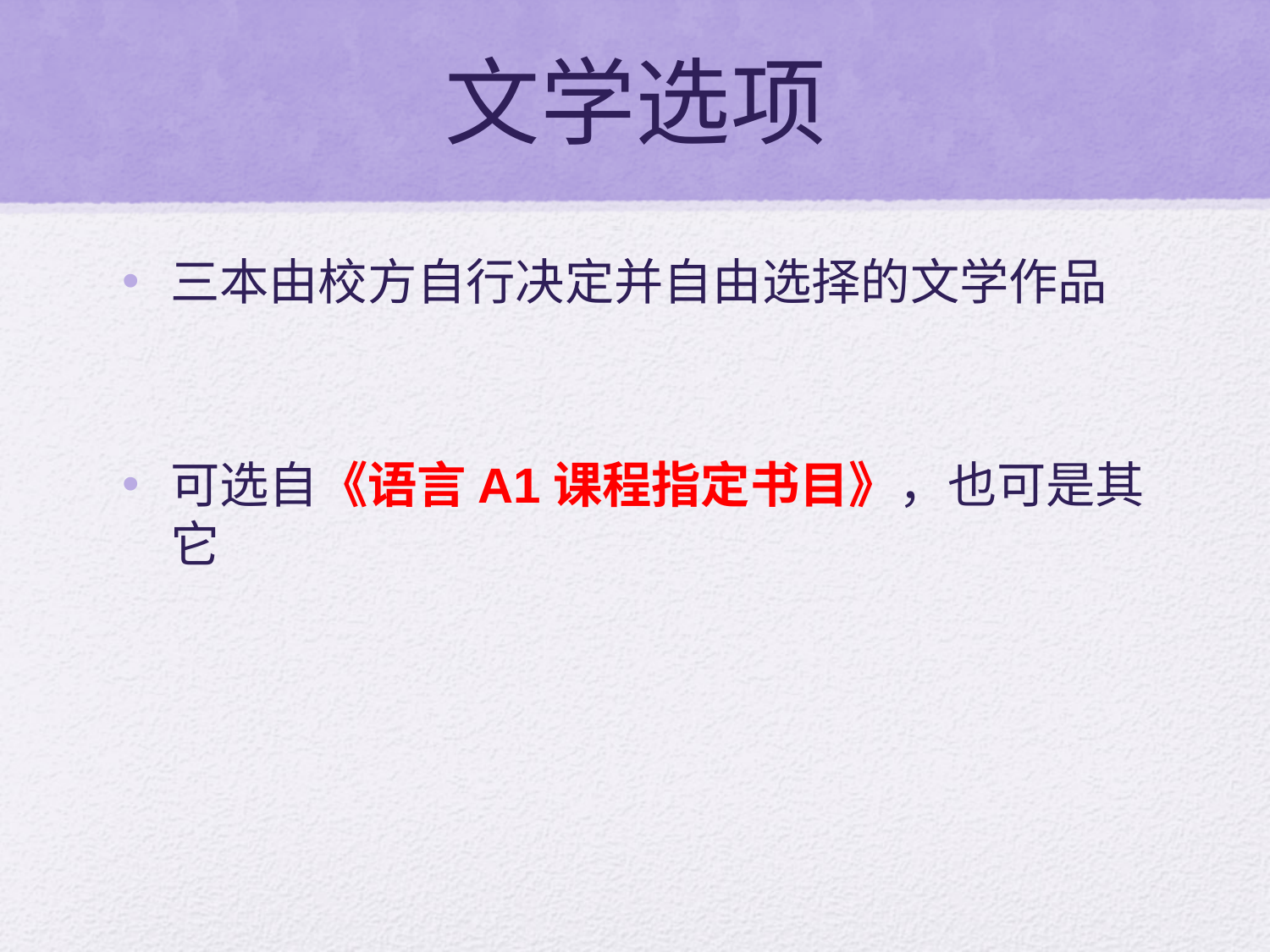

# 文学选项
三本由校方自行决定并自由选择的文学作品

可选自《语言A1课程指定书目》，也可是其它